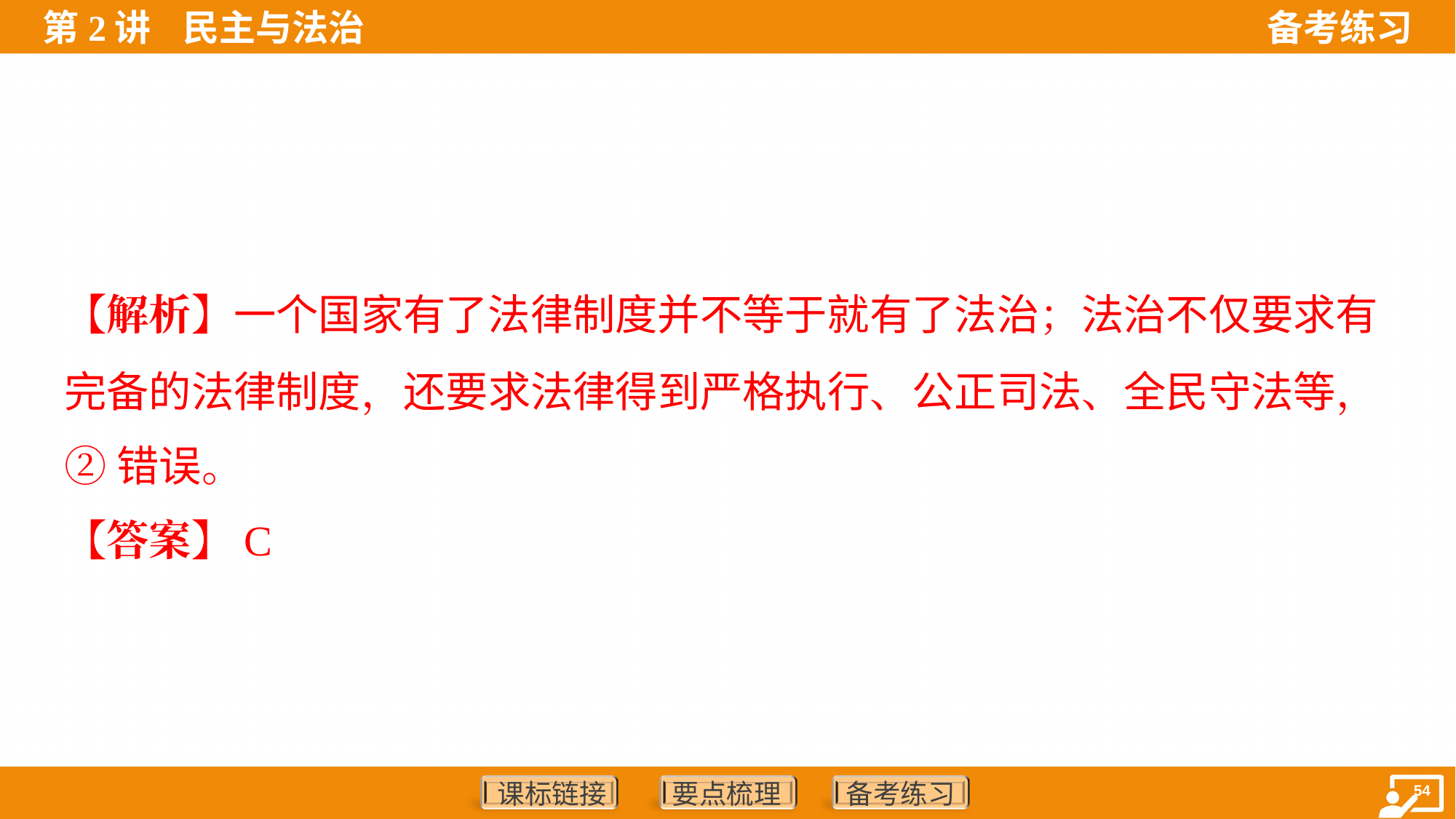

【解析】一个国家有了法律制度并不等于就有了法治；法治不仅要求有
完备的法律制度，还要求法律得到严格执行、公正司法、全民守法等，
②错误。
【答案】C